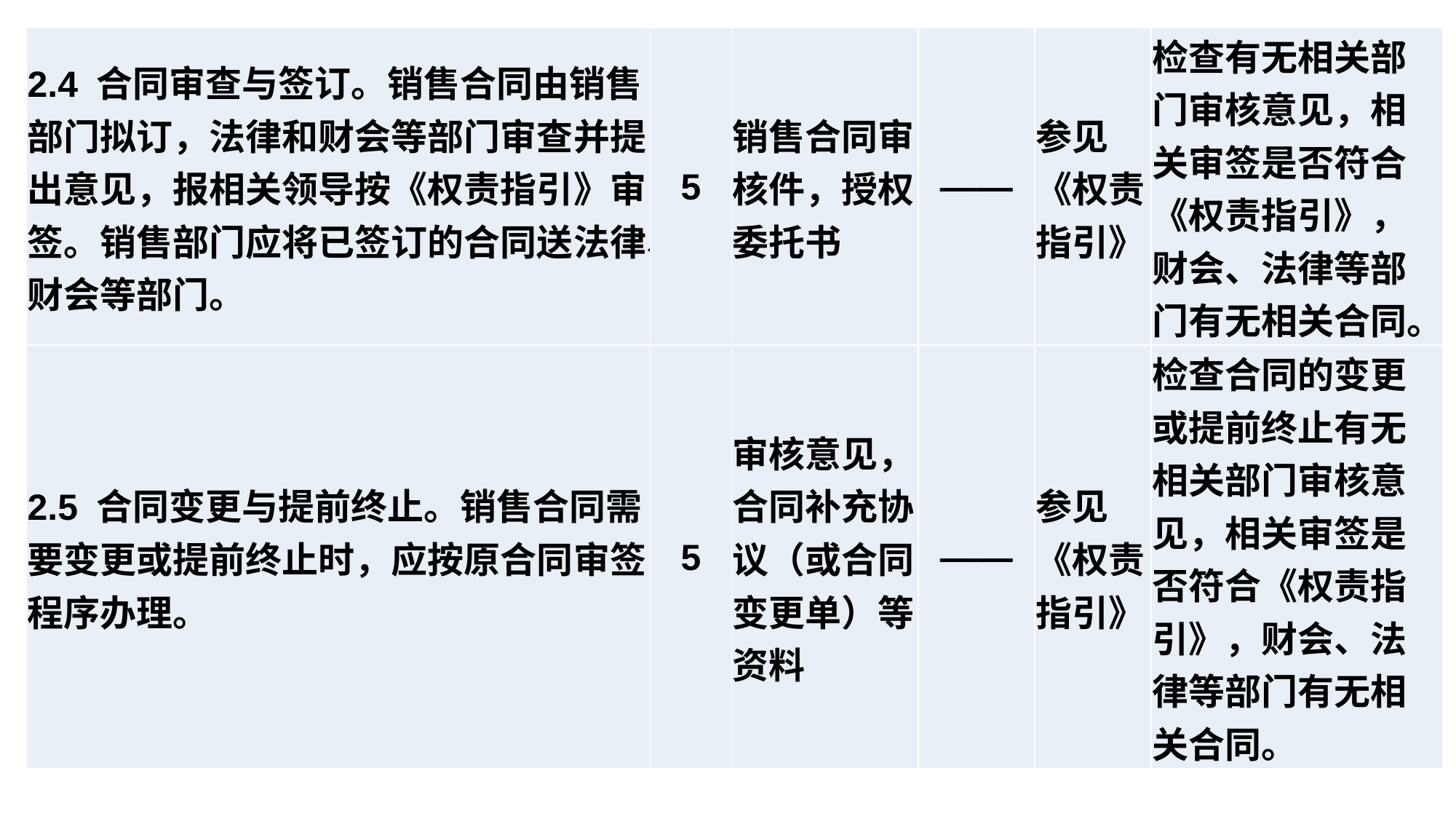

| 2.4 合同审查与签订。销售合同由销售部门拟订，法律和财会等部门审查并提出意见，报相关领导按《权责指引》审签。销售部门应将已签订的合同送法律、财会等部门。 | 5 | 销售合同审核件，授权委托书 | —— | 参见《权责指引》 | 检查有无相关部门审核意见，相关审签是否符合《权责指引》，财会、法律等部门有无相关合同。 |
| --- | --- | --- | --- | --- | --- |
| 2.5 合同变更与提前终止。销售合同需要变更或提前终止时，应按原合同审签程序办理。 | 5 | 审核意见，合同补充协议（或合同变更单）等资料 | —— | 参见《权责指引》 | 检查合同的变更或提前终止有无相关部门审核意见，相关审签是否符合《权责指引》，财会、法律等部门有无相关合同。 |